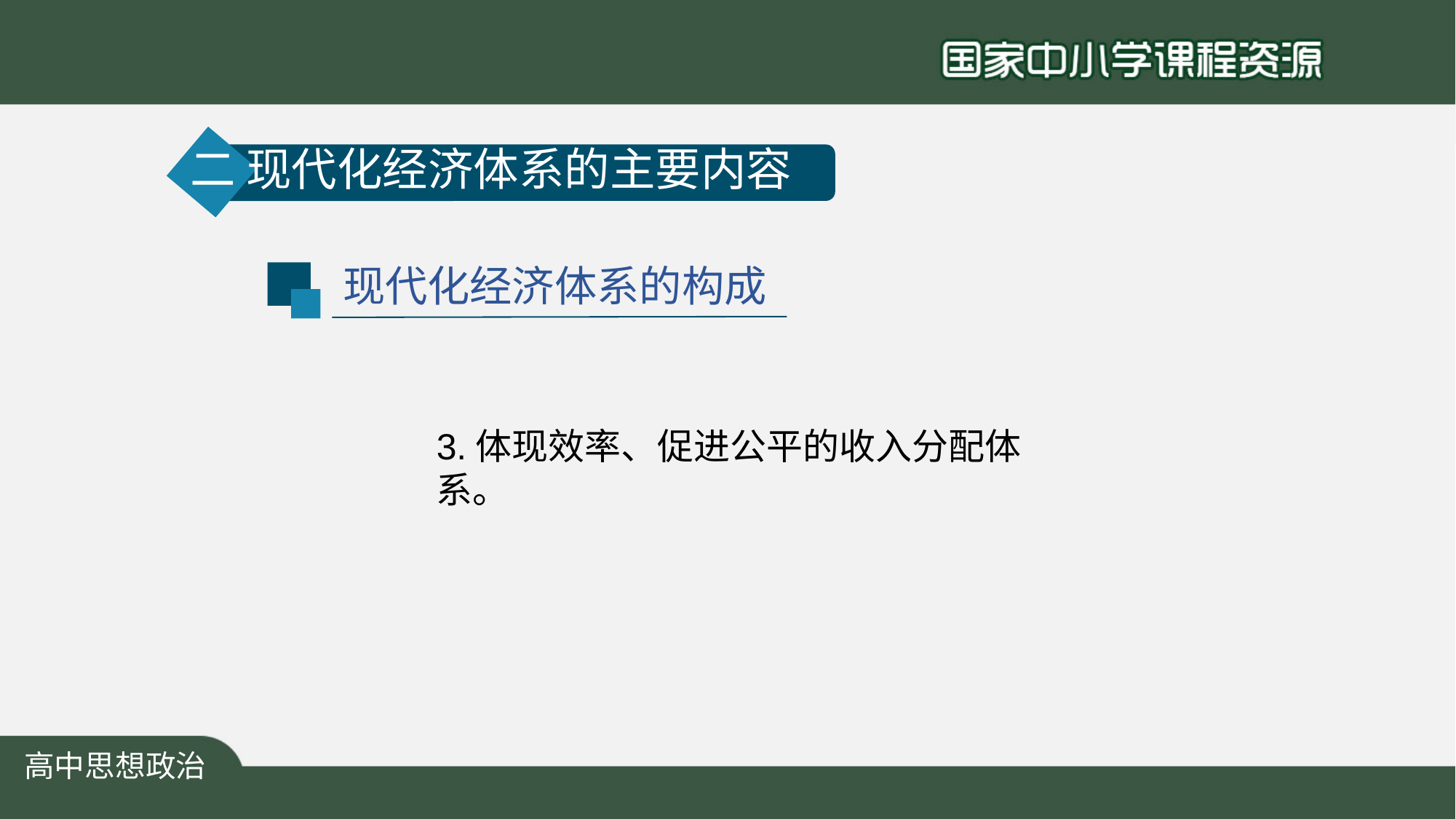

二 现代化经济体系的主要内容

现代化经济体系的构成

3.体现效率、促进公平的收入分配体系。